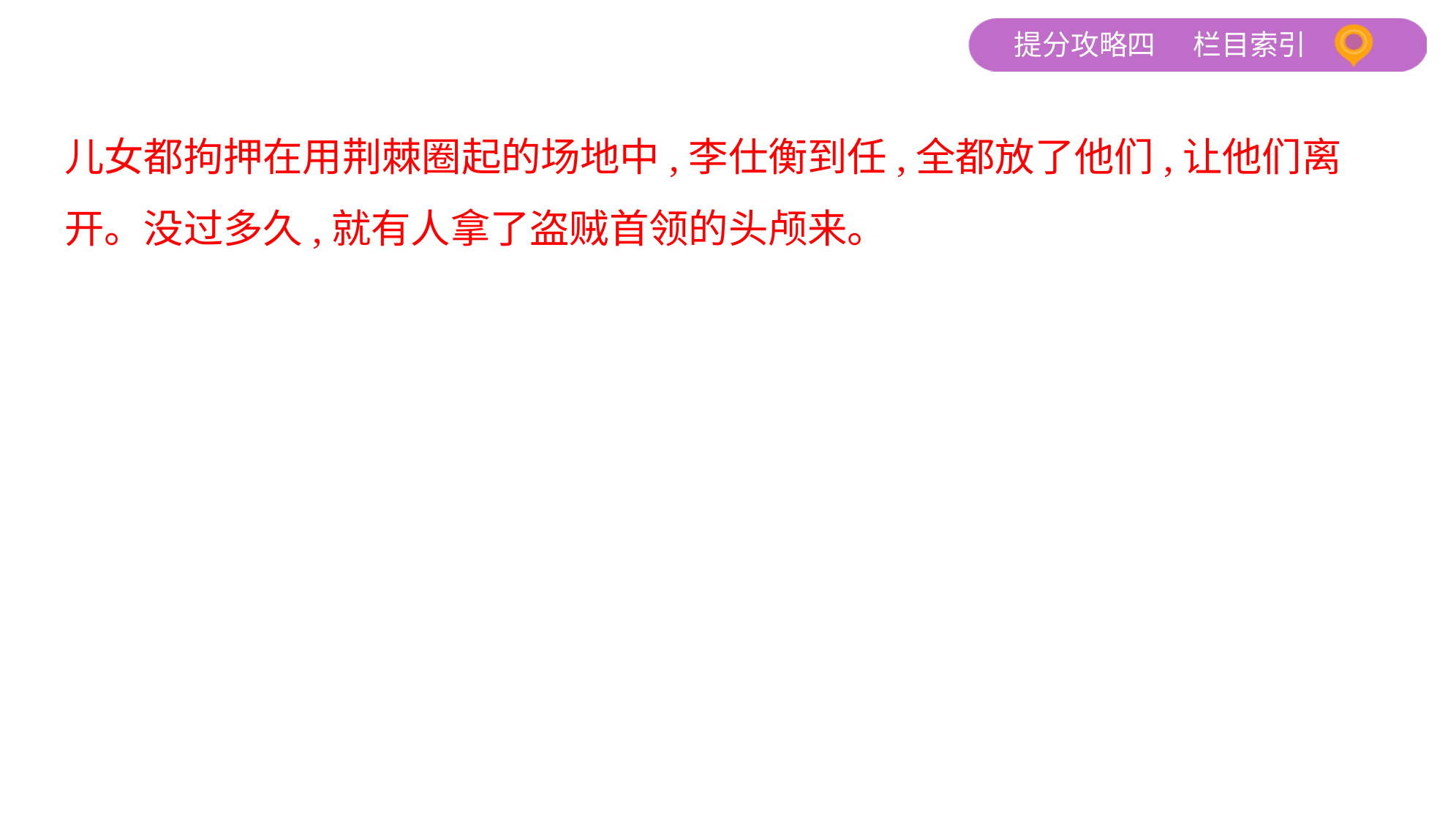

儿女都拘押在用荆棘圈起的场地中,李仕衡到任,全都放了他们,让他们离
开。没过多久,就有人拿了盗贼首领的头颅来。